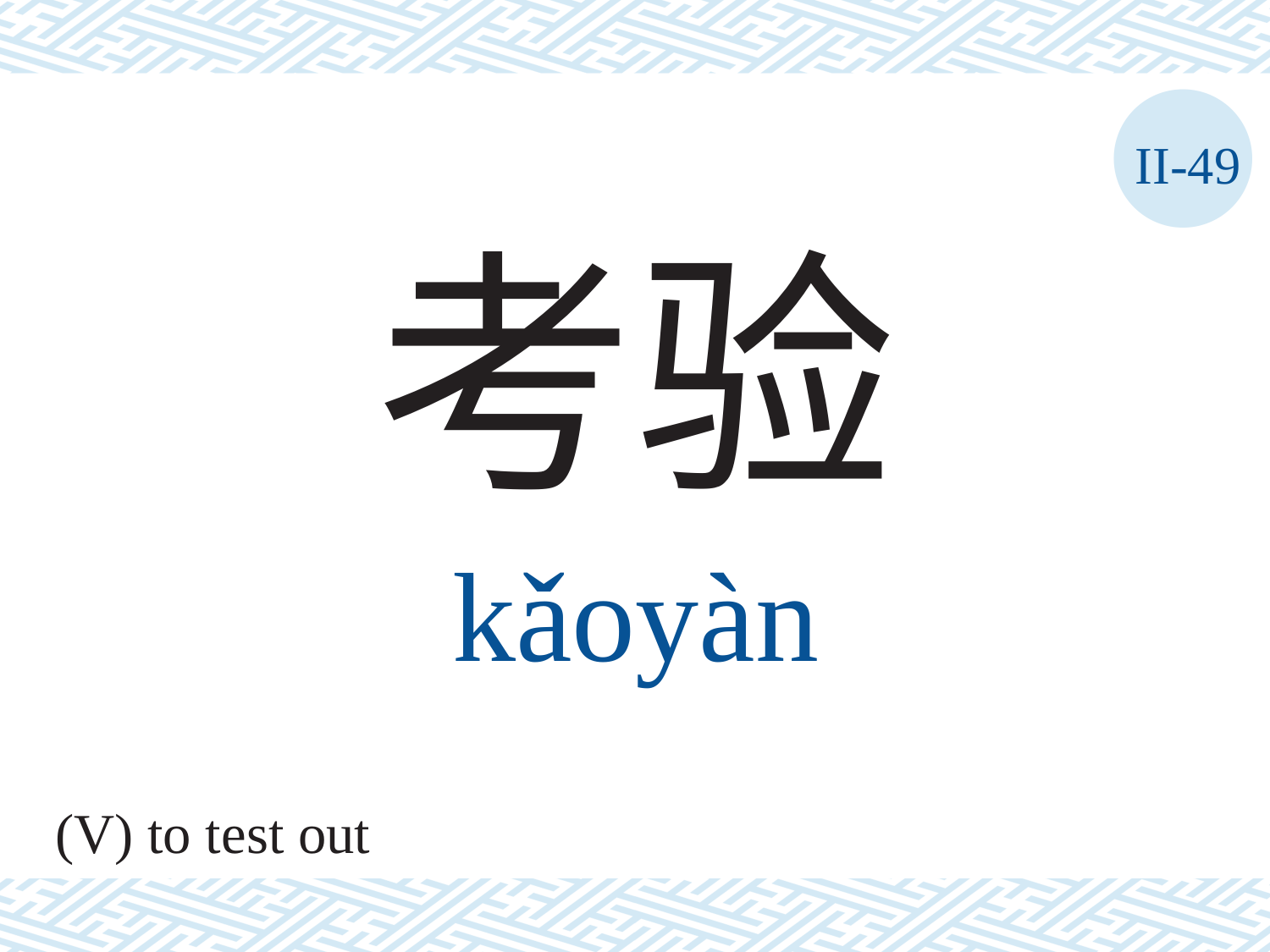

II-49
考验
kǎoyàn
(V) to test out